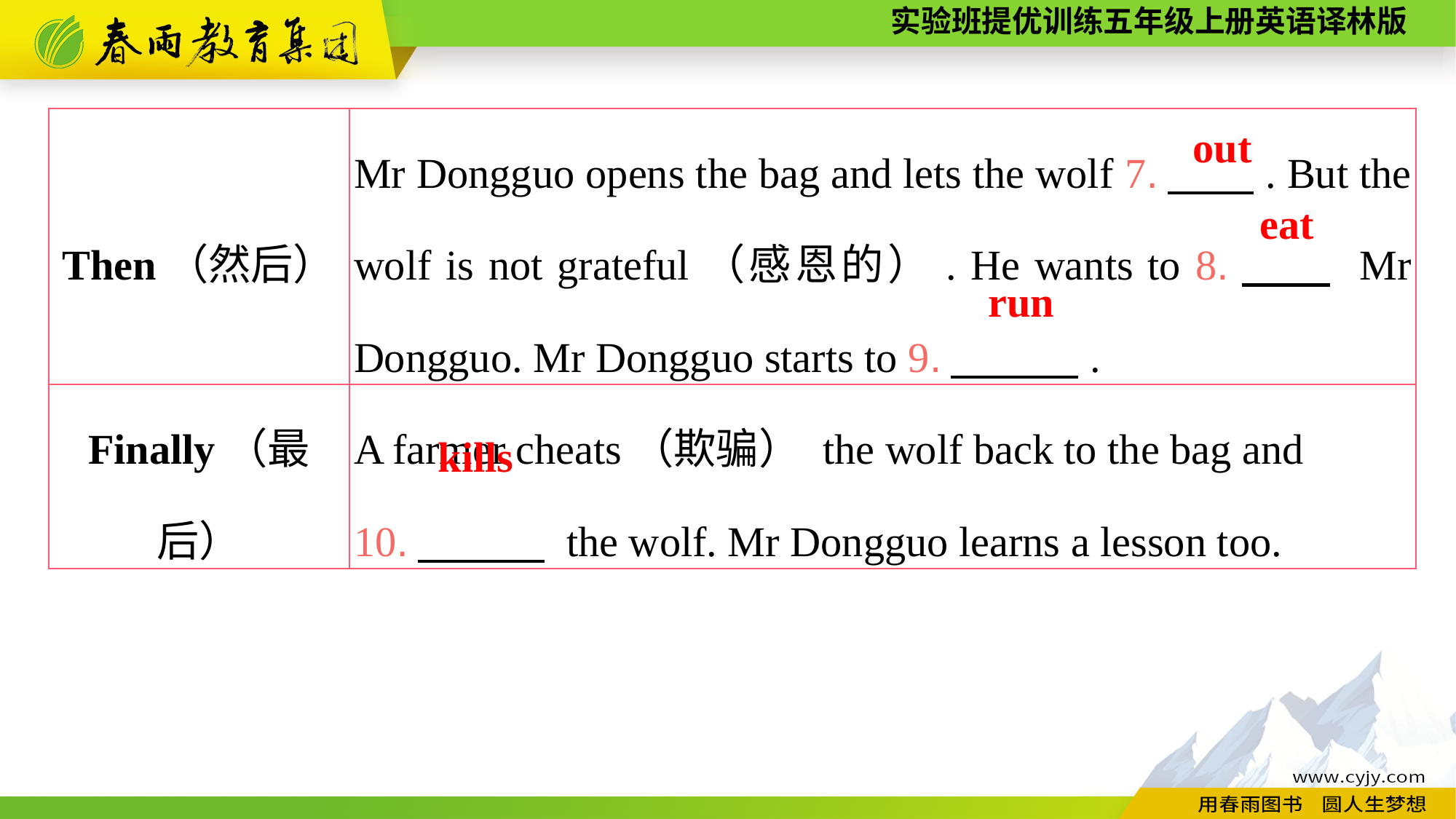

| Then（然后） | Mr Dongguo opens the bag and lets the wolf 7.　　. But the wolf is not grateful（感恩的）. He wants to 8.　　 Mr Dongguo. Mr Dongguo starts to 9.　　　. |
| --- | --- |
| Finally（最后） | A farmer cheats（欺骗） the wolf back to the bag and 10.　　　 the wolf. Mr Dongguo learns a lesson too. |
out
eat
run
kills